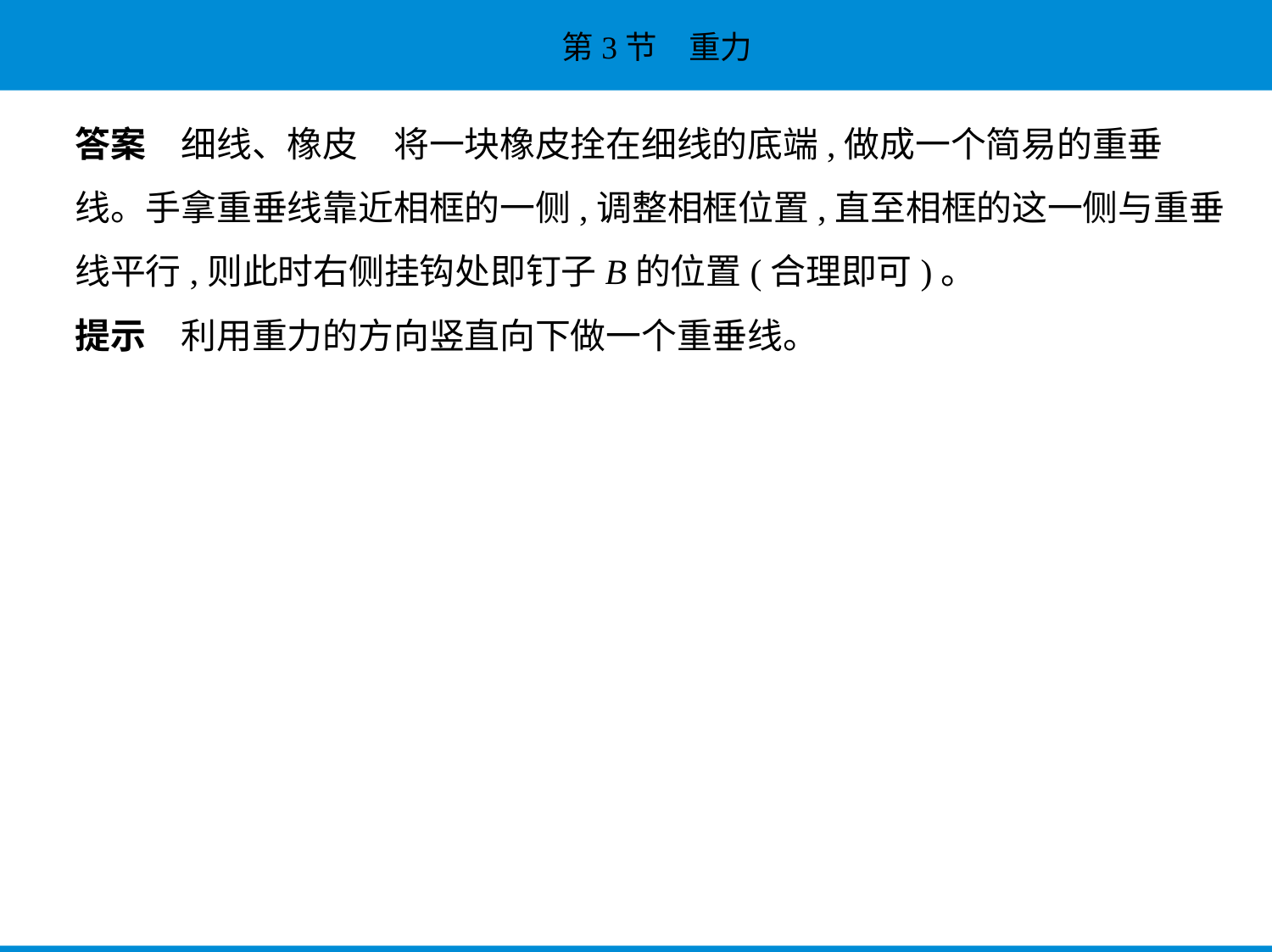

答案　细线、橡皮　将一块橡皮拴在细线的底端,做成一个简易的重垂
线。手拿重垂线靠近相框的一侧,调整相框位置,直至相框的这一侧与重垂
线平行,则此时右侧挂钩处即钉子B的位置(合理即可)。
提示　利用重力的方向竖直向下做一个重垂线。